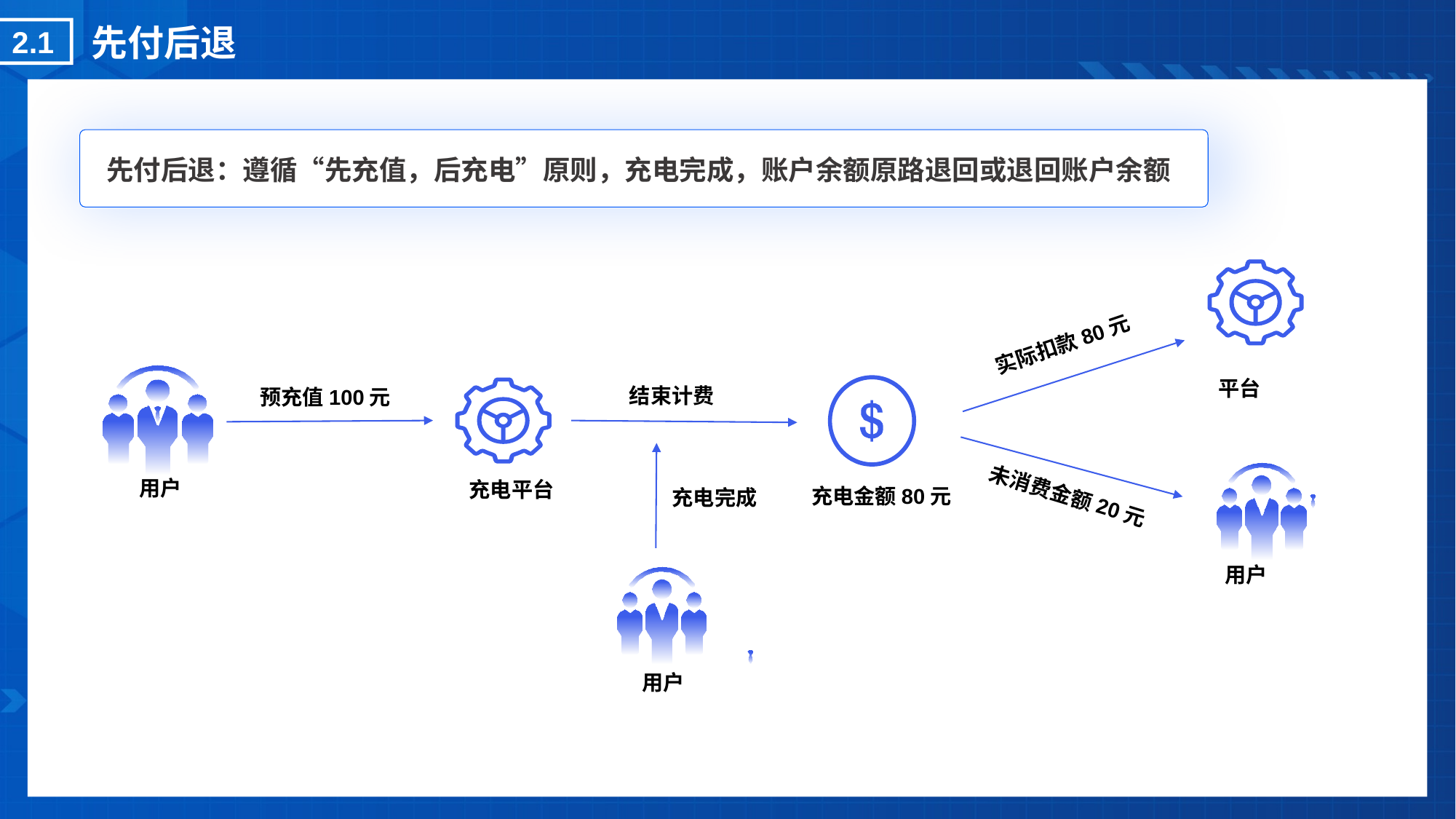

先付后退
2.1

先付后退：遵循“先充值，后充电”原则，充电完成，账户余额原路退回或退回账户余额

实际扣款80元

用户
平台

结束计费

预充值100元

用户
充电平台
充电金额80元
充电完成
未消费金额20元

用户